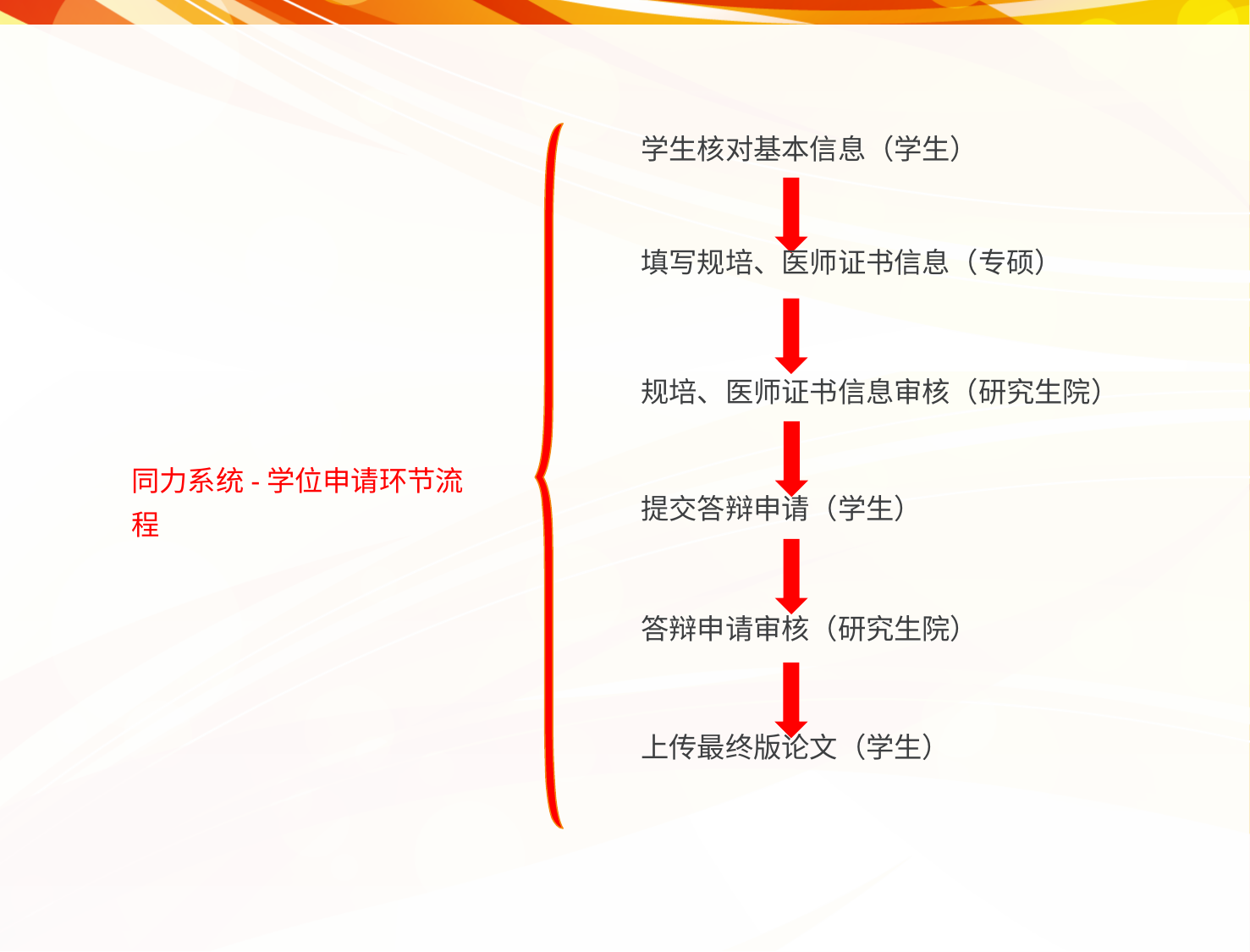

学生核对基本信息（学生）

填写规培、医师证书信息（专硕）

规培、医师证书信息审核（研究生院）

提交答辩申请（学生）

答辩申请审核（研究生院）

上传最终版论文（学生）

同力系统-学位申请环节流程